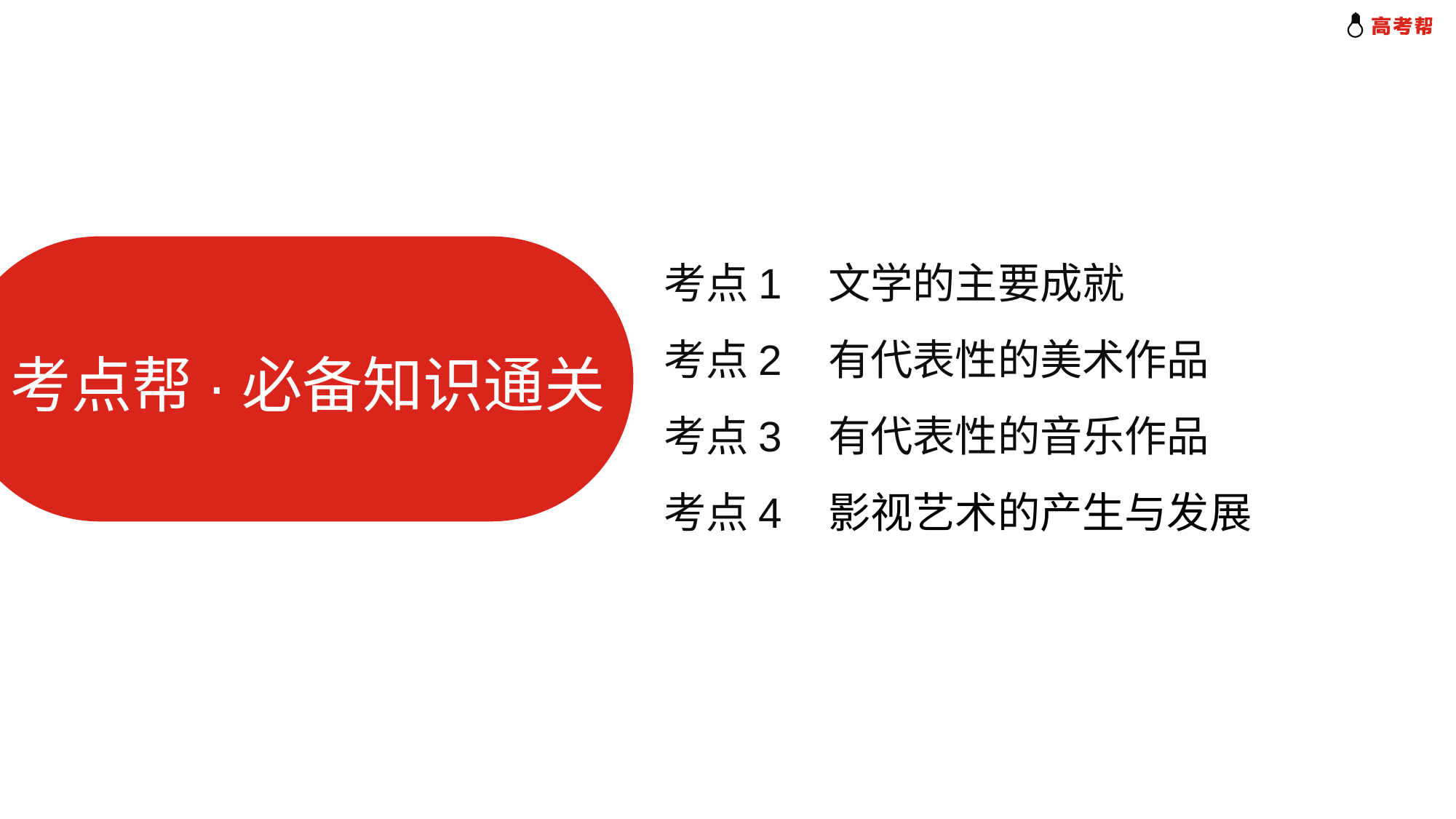

考点1   文学的主要成就
考点2   有代表性的美术作品
考点3   有代表性的音乐作品
考点4   影视艺术的产生与发展
考点帮·必备知识通关